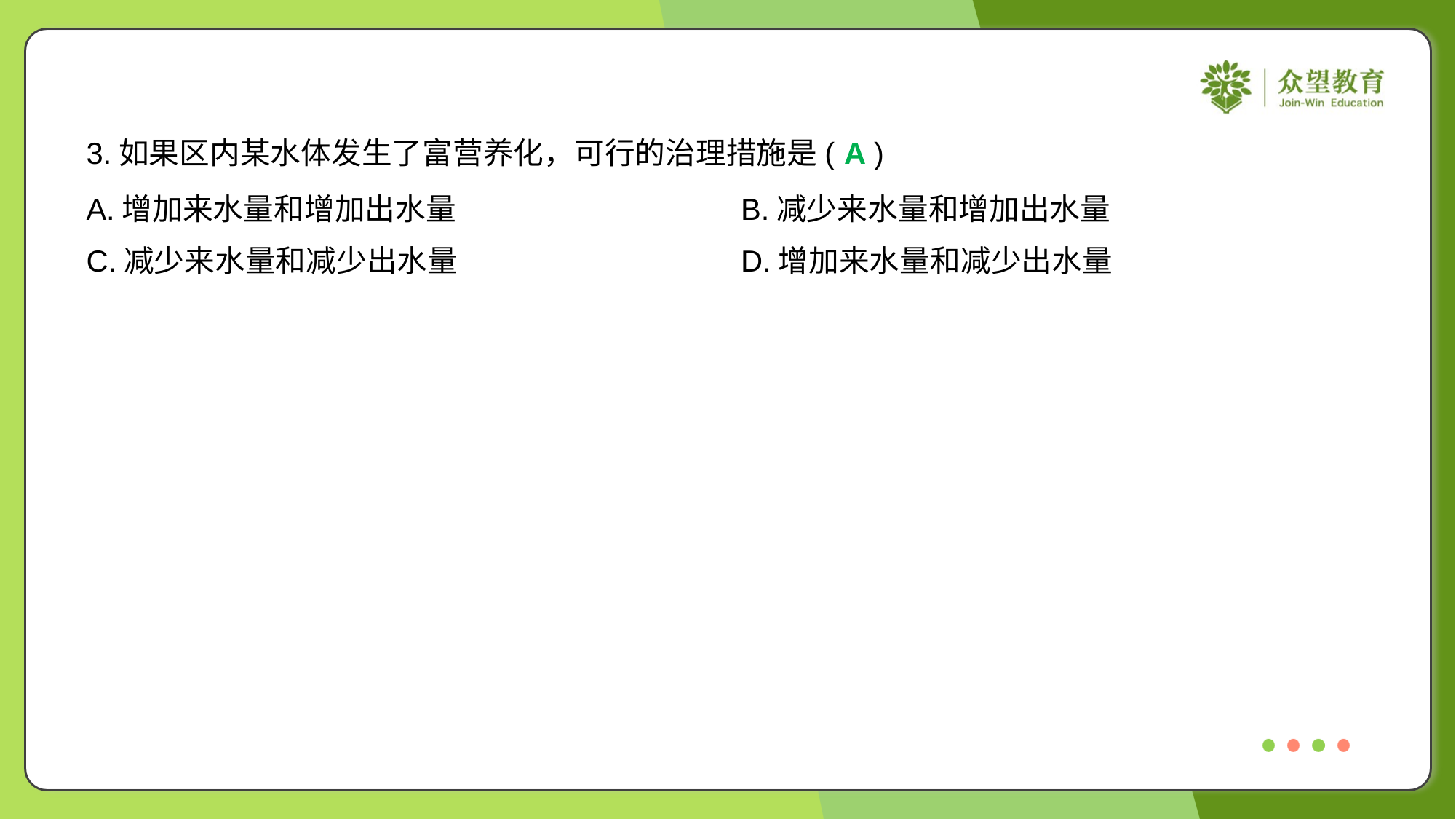

3.如果区内某水体发生了富营养化，可行的治理措施是(     )
A
A.增加来水量和增加出水量	B.减少来水量和增加出水量
C.减少来水量和减少出水量	D.增加来水量和减少出水量